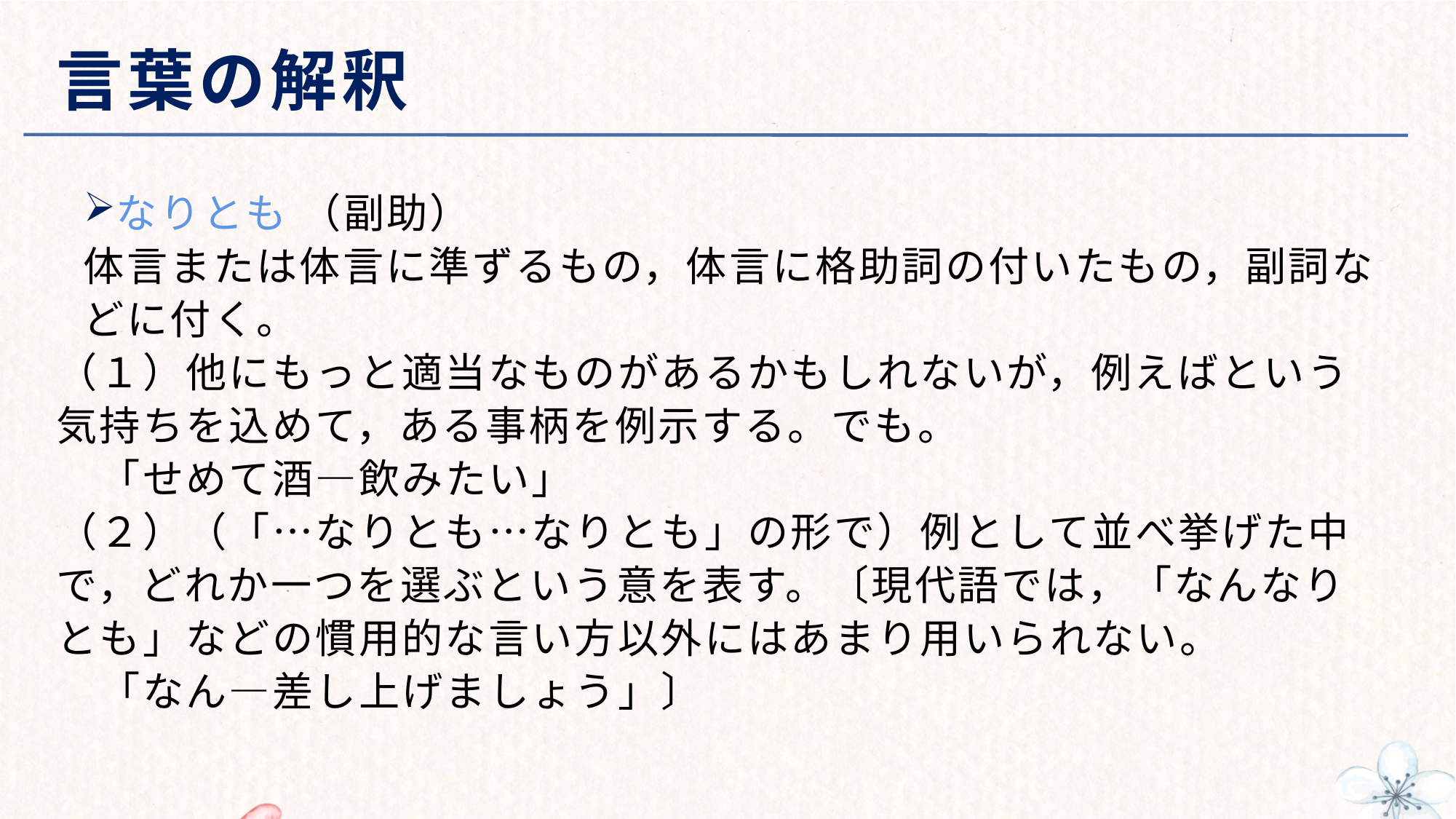

# 言葉の解釈
なりとも （副助）
体言または体言に準ずるもの，体言に格助詞の付いたもの，副詞などに付く。
（１）他にもっと適当なものがあるかもしれないが，例えばという気持ちを込めて，ある事柄を例示する。でも。
　「せめて酒―飲みたい」
（２）（「…なりとも…なりとも」の形で）例として並べ挙げた中で，どれか一つを選ぶという意を表す。〔現代語では，「なんなりとも」などの慣用的な言い方以外にはあまり用いられない。
　「なん―差し上げましょう」〕